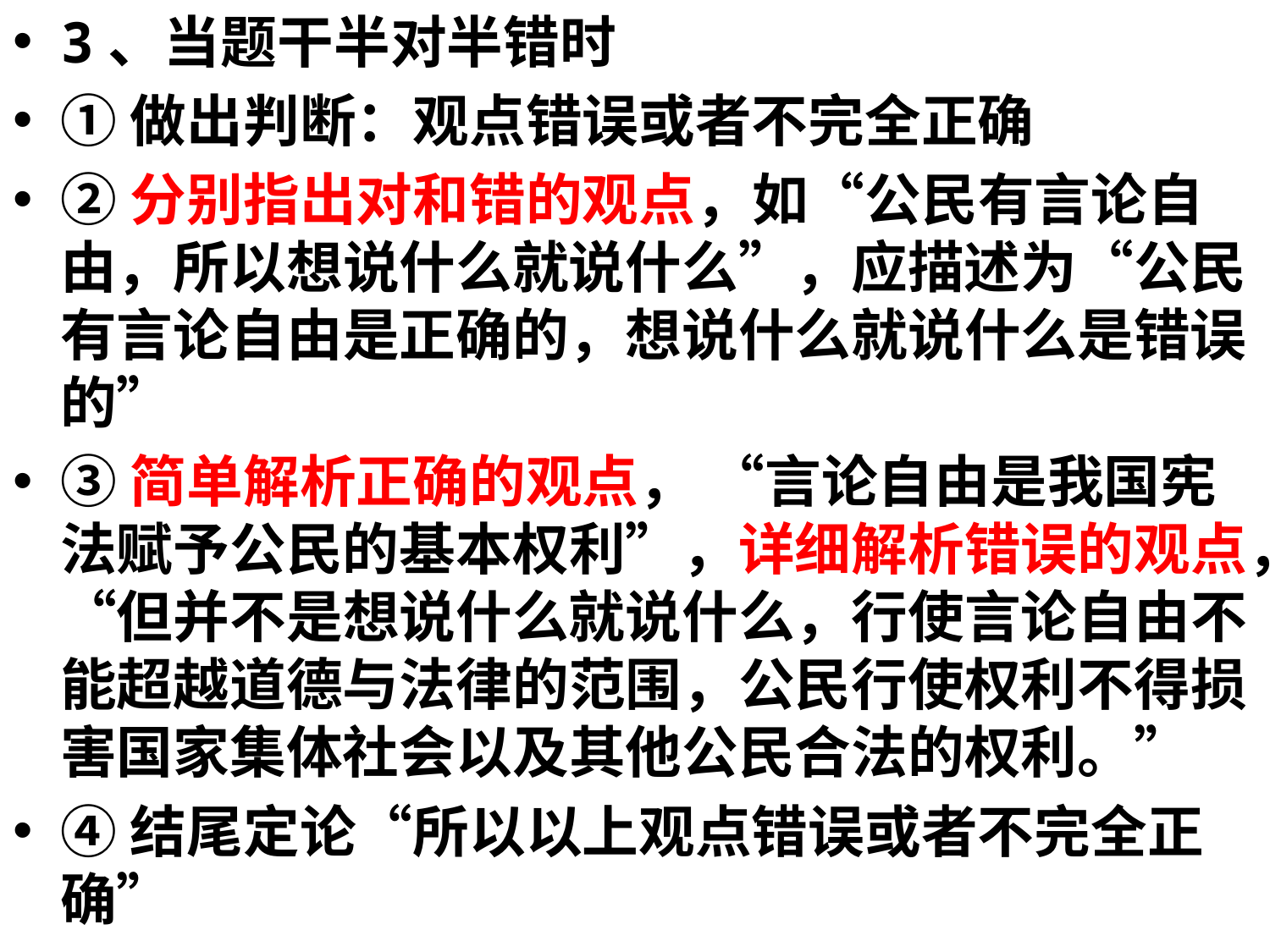

3、当题干半对半错时
①做出判断：观点错误或者不完全正确
②分别指出对和错的观点，如“公民有言论自由，所以想说什么就说什么”，应描述为“公民有言论自由是正确的，想说什么就说什么是错误的”
③简单解析正确的观点， “言论自由是我国宪法赋予公民的基本权利”，详细解析错误的观点，“但并不是想说什么就说什么，行使言论自由不能超越道德与法律的范围，公民行使权利不得损害国家集体社会以及其他公民合法的权利。”
④结尾定论“所以以上观点错误或者不完全正确”